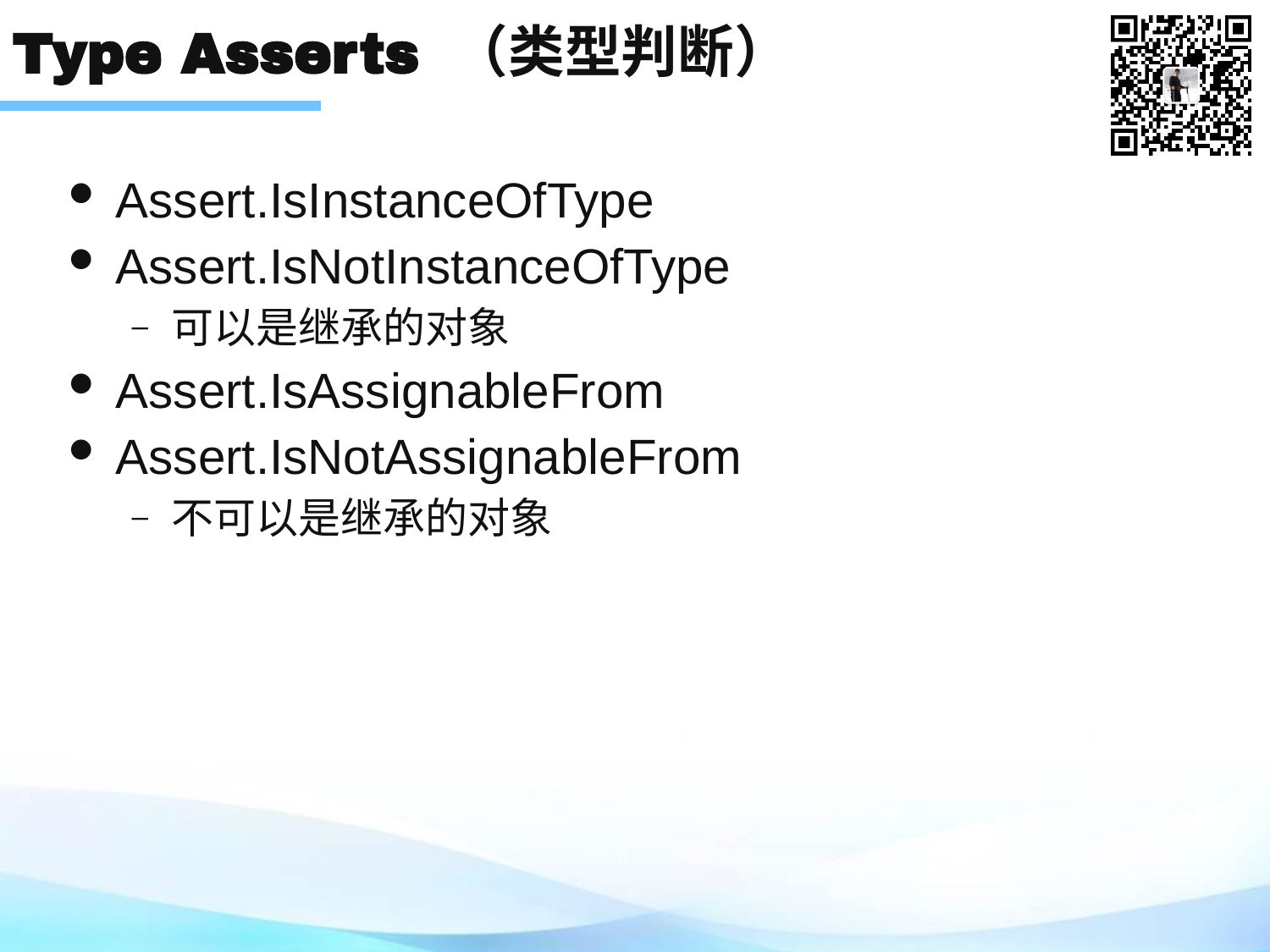

# Type Asserts （类型判断）
Assert.IsInstanceOfType
Assert.IsNotInstanceOfType
可以是继承的对象
Assert.IsAssignableFrom
Assert.IsNotAssignableFrom
不可以是继承的对象